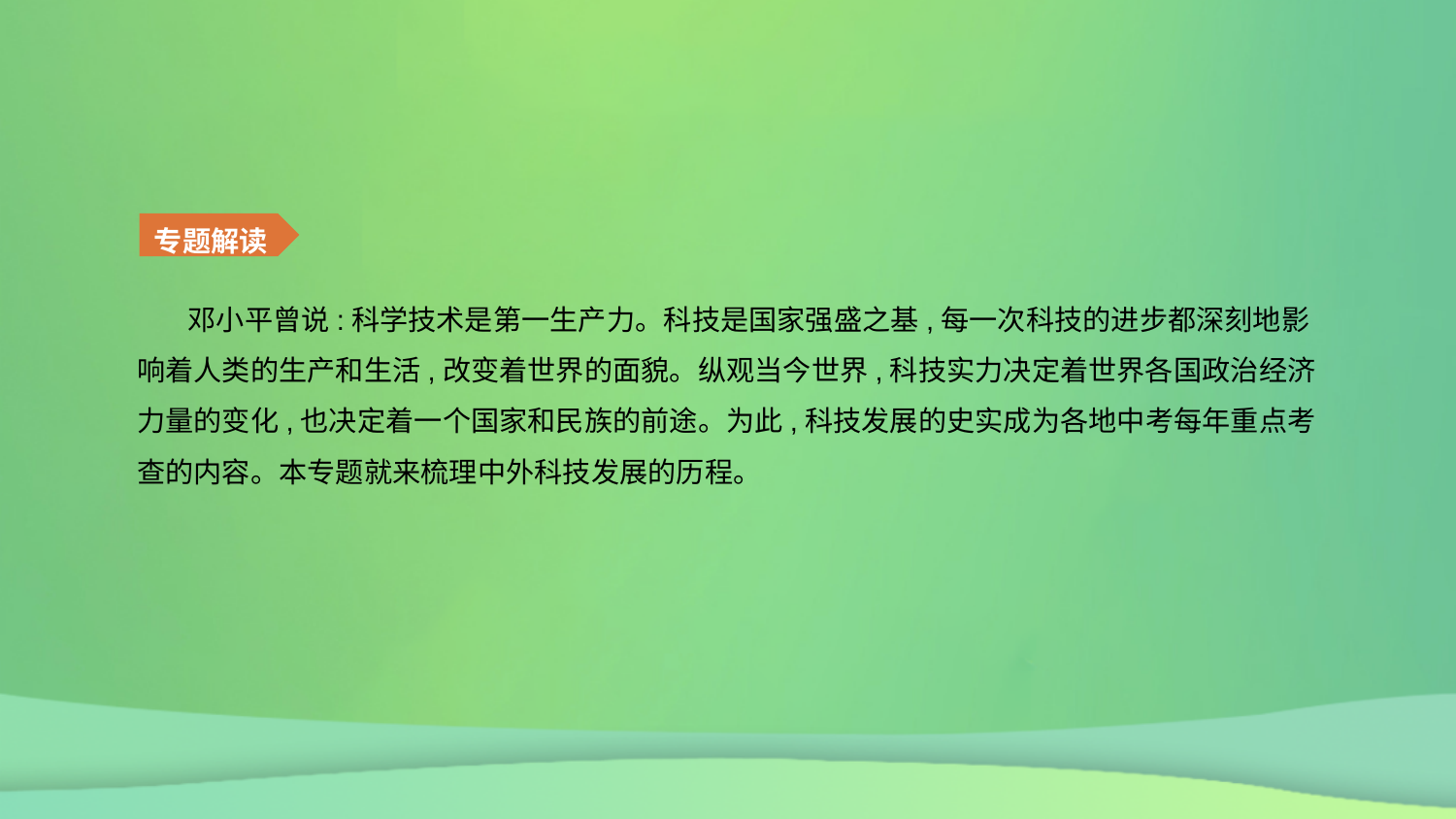

专题解读

       邓小平曾说:科学技术是第一生产力。科技是国家强盛之基,每一次科技的进步都深刻地影响着人类的生产和生活,改变着世界的面貌。纵观当今世界,科技实力决定着世界各国政治经济力量的变化,也决定着一个国家和民族的前途。为此,科技发展的史实成为各地中考每年重点考查的内容。本专题就来梳理中外科技发展的历程。